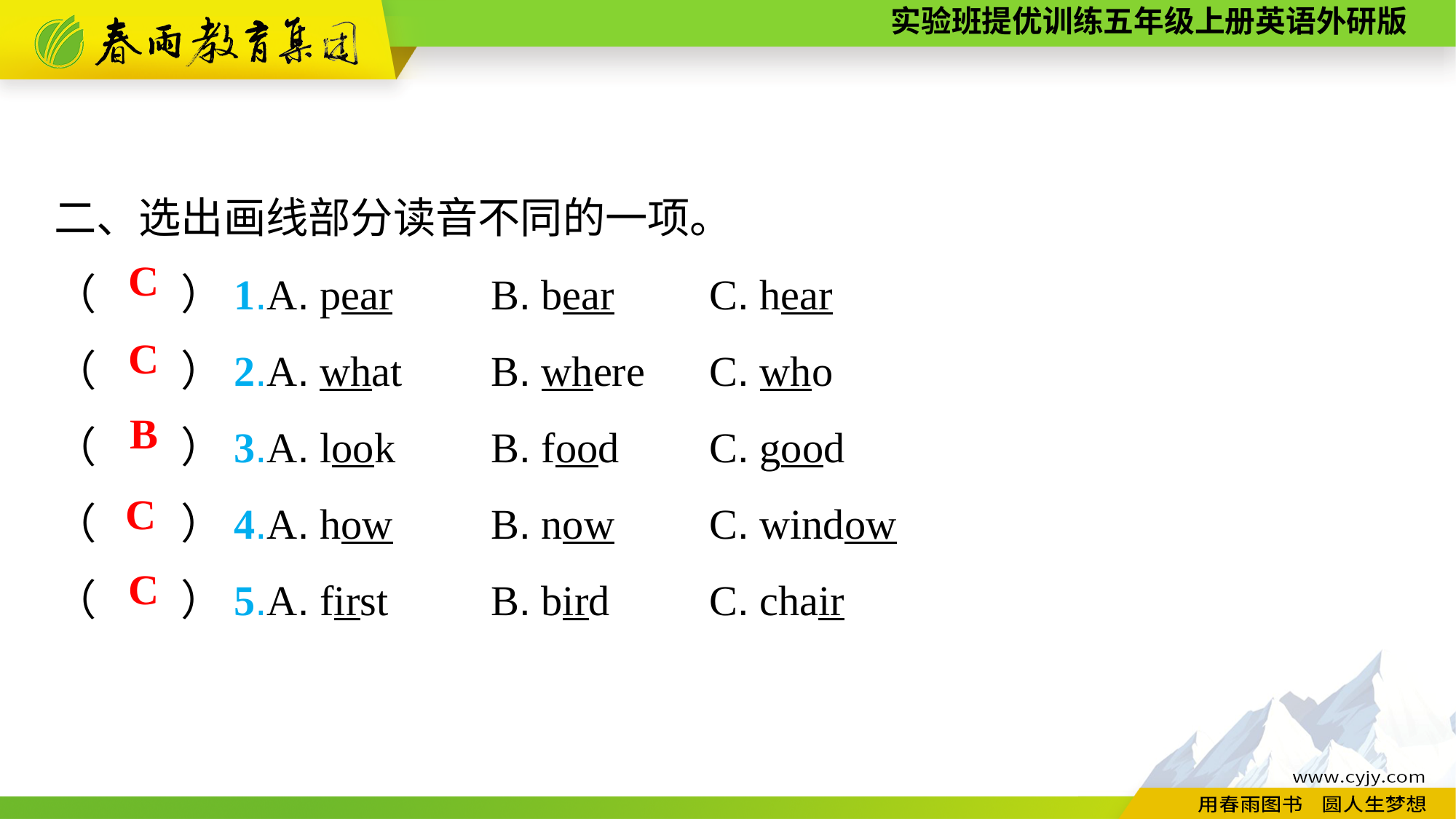

二、选出画线部分读音不同的一项。
（　　）1.A. pear	B. bear	C. hear
（　　）2.A. what	B. where	C. who
（　　）3.A. look	B. food	C. good
（　　）4.A. how	B. now	C. window
（　　）5.A. first	B. bird	C. chair
C
C
B
C
C